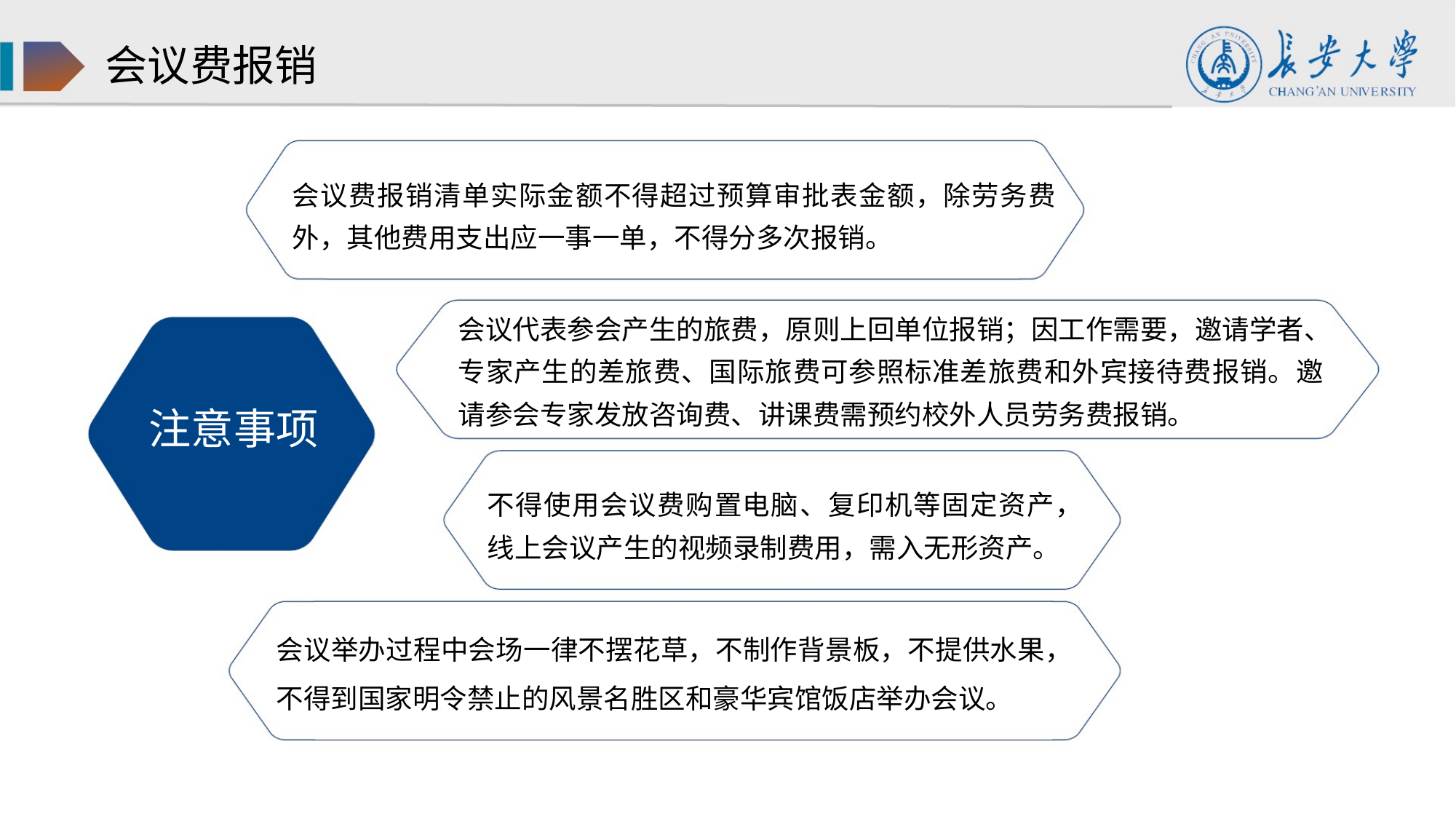

会议费报销
会议费报销清单实际金额不得超过预算审批表金额，除劳务费
外，其他费用支出应一事一单，不得分多次报销。
会议代表参会产生的旅费，原则上回单位报销；因工作需要，邀请学者、
专家产生的差旅费、国际旅费可参照标准差旅费和外宾接待费报销。邀
请参会专家发放咨询费、讲课费需预约校外人员劳务费报销。
注意事项
不得使用会议费购置电脑、复印机等固定资产，
线上会议产生的视频录制费用，需入无形资产。
会议举办过程中会场一律不摆花草，不制作背景板，不提供水果，
不得到国家明令禁止的风景名胜区和豪华宾馆饭店举办会议。